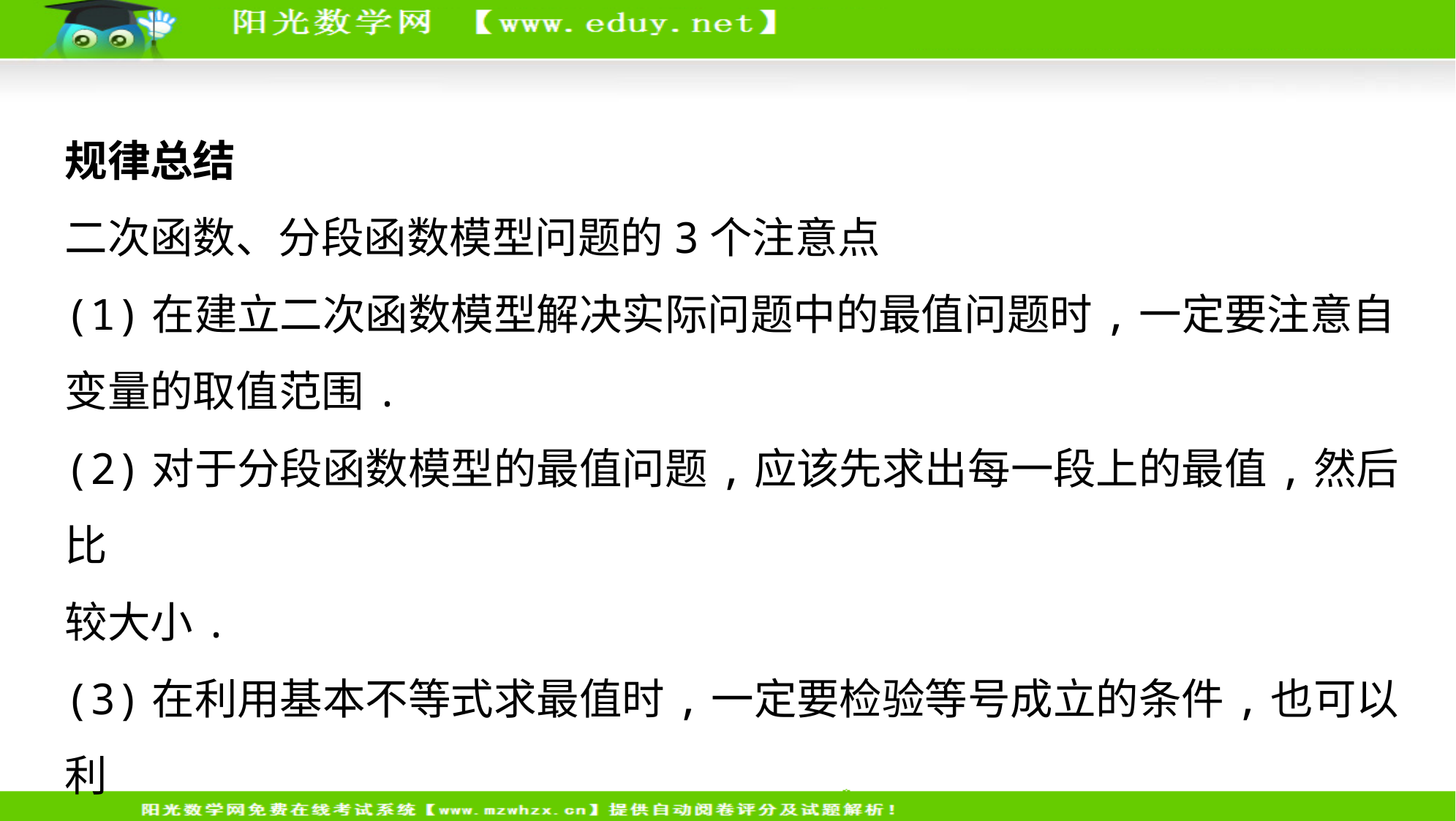

规律总结
二次函数、分段函数模型问题的3个注意点
(1)在建立二次函数模型解决实际问题中的最值问题时,一定要注意自
变量的取值范围.
(2)对于分段函数模型的最值问题,应该先求出每一段上的最值,然后比
较大小.
(3)在利用基本不等式求最值时,一定要检验等号成立的条件,也可以利
用函数单调性求最值.